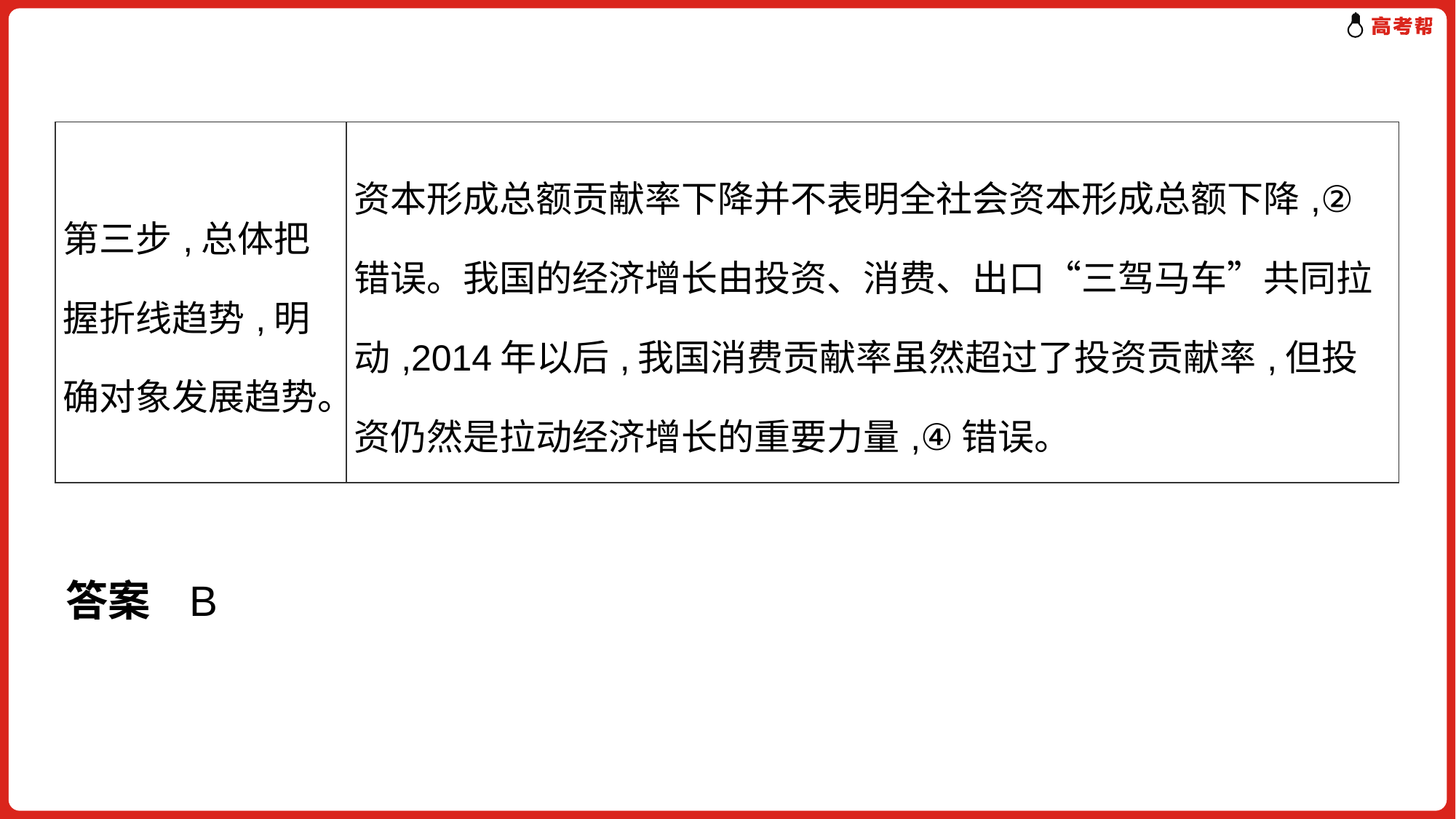

| 第三步,总体把握折线趋势,明确对象发展趋势。 | 资本形成总额贡献率下降并不表明全社会资本形成总额下降,②错误。我国的经济增长由投资、消费、出口“三驾马车”共同拉动,2014年以后,我国消费贡献率虽然超过了投资贡献率,但投资仍然是拉动经济增长的重要力量,④错误。 |
| --- | --- |
答案   B